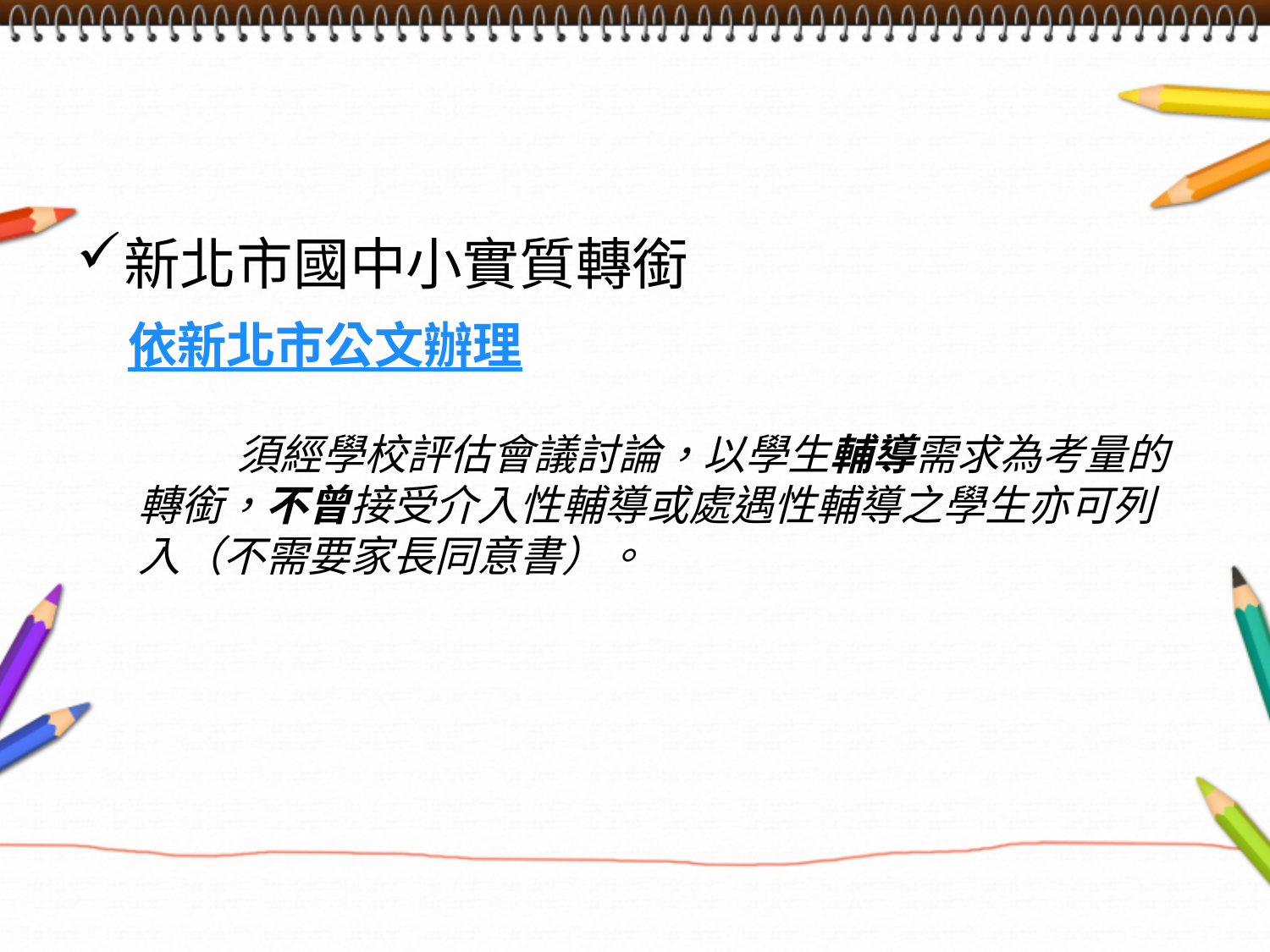

新北市國中小實質轉銜
   依新北市公文辦理

須經學校評估會議討論，以學生輔導需求為考量的轉銜，不曾接受介入性輔導或處遇性輔導之學生亦可列入（不需要家長同意書）。